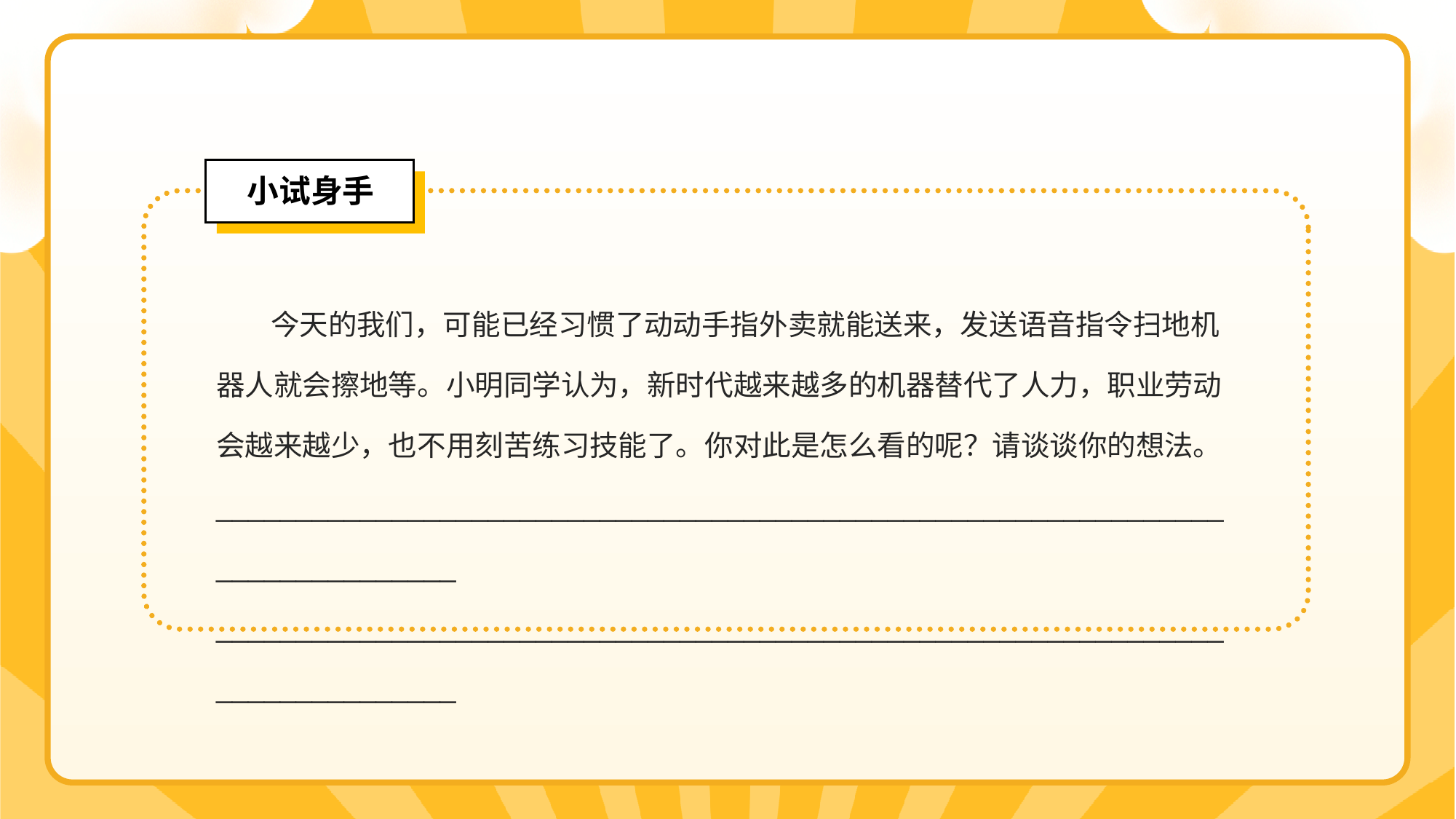

小试身手

今天的我们，可能已经习惯了动动手指外卖就能送来，发送语音指令扫地机器人就会擦地等。小明同学认为，新时代越来越多的机器替代了人力，职业劳动会越来越少，也不用刻苦练习技能了。你对此是怎么看的呢？请谈谈你的想法。
______________________________________________________________________________
______________________________________________________________________________